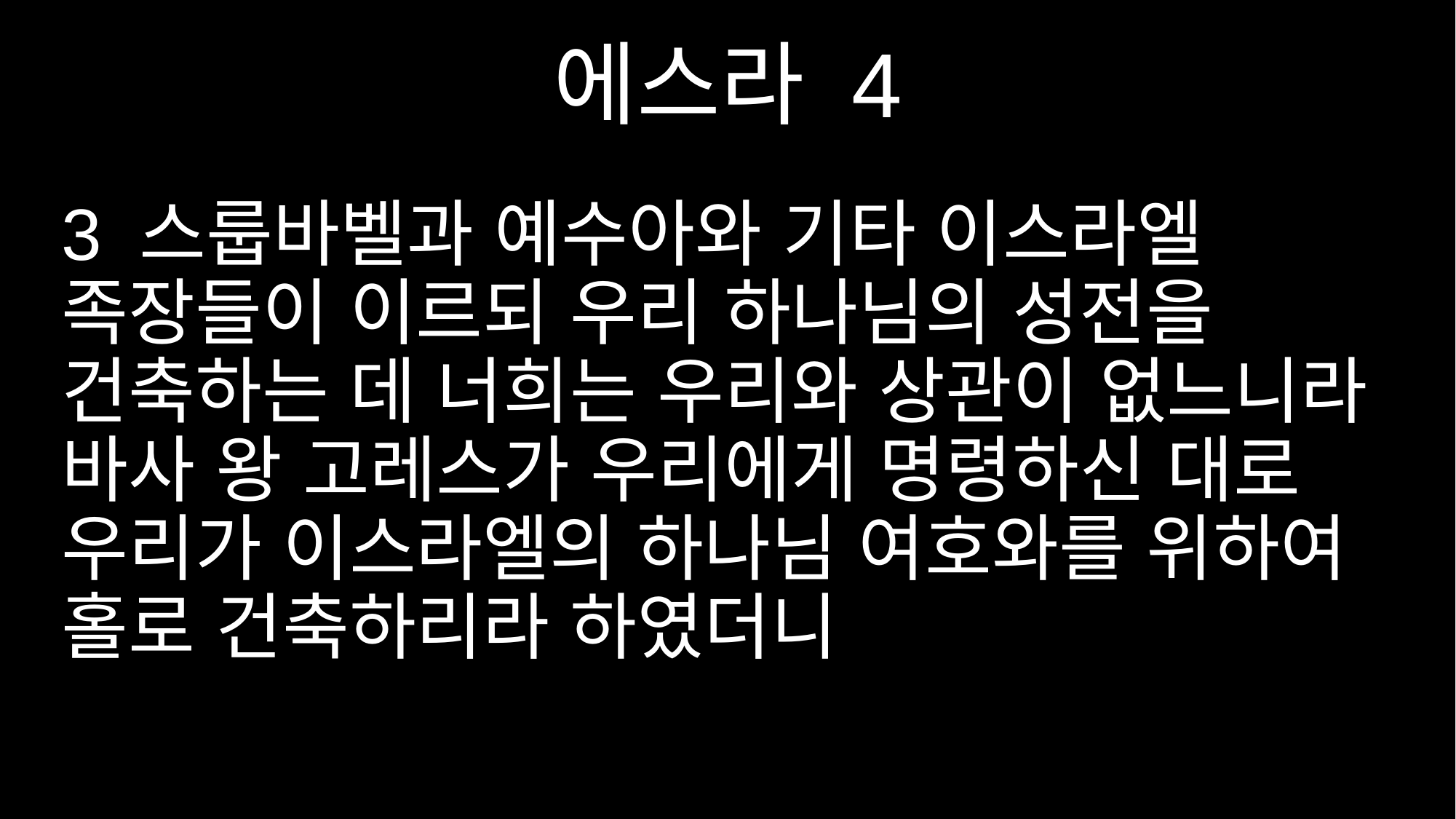

에스라 4
3 스룹바벨과 예수아와 기타 이스라엘 족장들이 이르되 우리 하나님의 성전을 건축하는 데 너희는 우리와 상관이 없느니라 바사 왕 고레스가 우리에게 명령하신 대로 우리가 이스라엘의 하나님 여호와를 위하여 홀로 건축하리라 하였더니